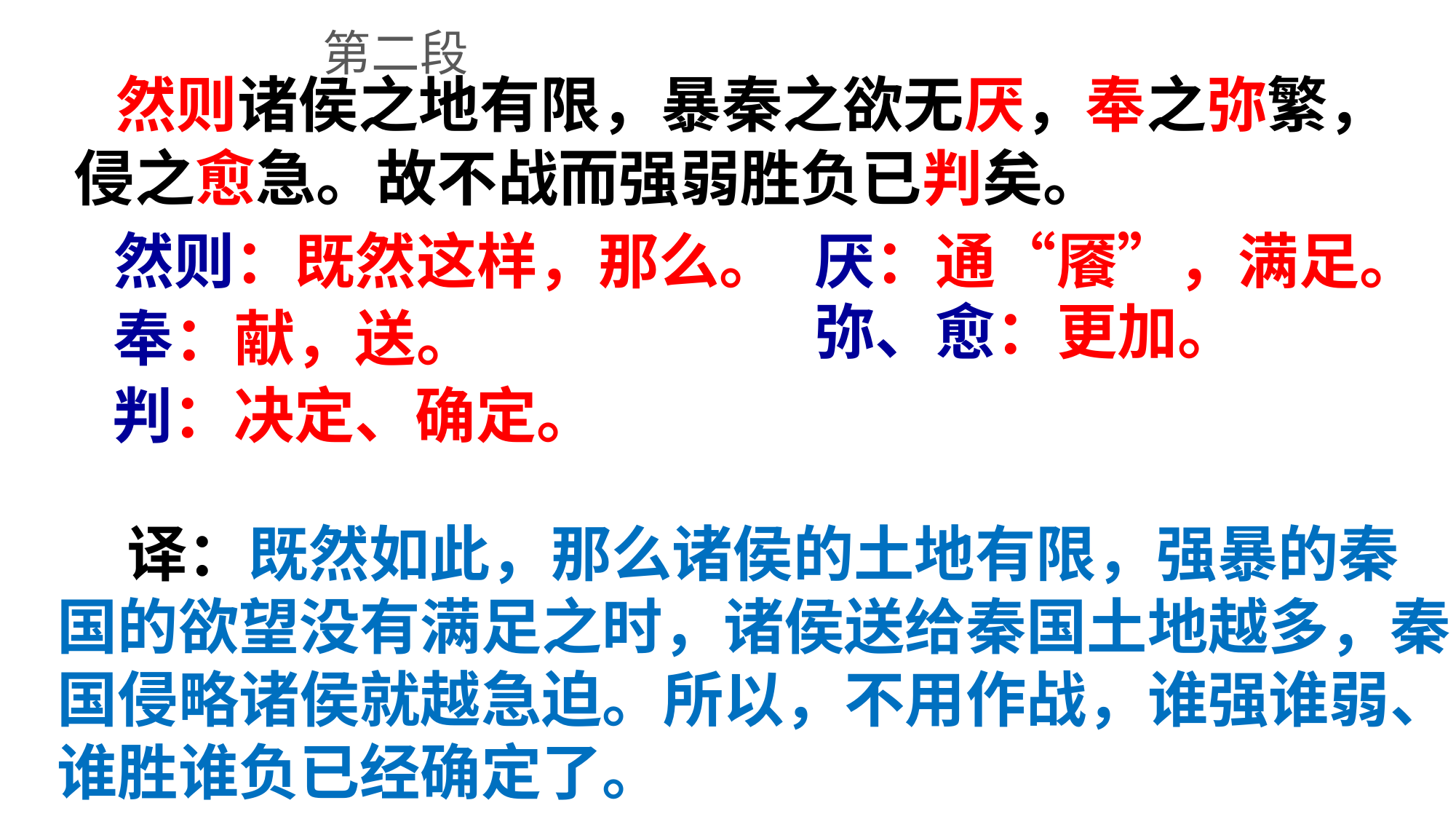

第二段
  然则诸侯之地有限，暴秦之欲无厌，奉之弥繁，侵之愈急。故不战而强弱胜负已判矣。
然则：既然这样，那么。
厌：通“餍”，满足。
弥、愈：更加。
奉：献，送。
判：决定、确定。
    译：既然如此，那么诸侯的土地有限，强暴的秦国的欲望没有满足之时，诸侯送给秦国土地越多，秦国侵略诸侯就越急迫。所以，不用作战，谁强谁弱、谁胜谁负已经确定了。